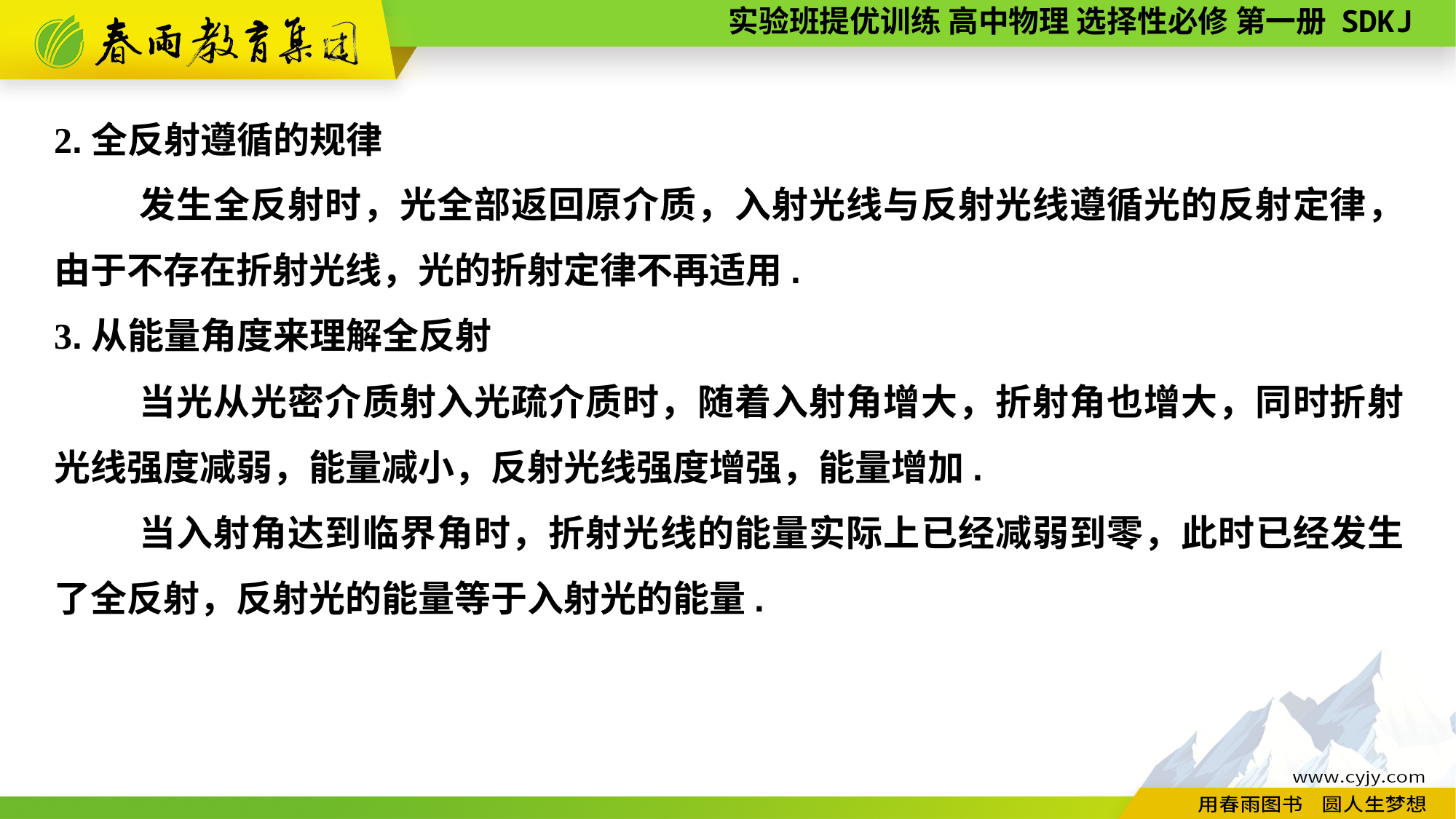

2.全反射遵循的规律
发生全反射时，光全部返回原介质，入射光线与反射光线遵循光的反射定律，由于不存在折射光线，光的折射定律不再适用.
3.从能量角度来理解全反射
当光从光密介质射入光疏介质时，随着入射角增大，折射角也增大，同时折射光线强度减弱，能量减小，反射光线强度增强，能量增加.
当入射角达到临界角时，折射光线的能量实际上已经减弱到零，此时已经发生了全反射，反射光的能量等于入射光的能量.